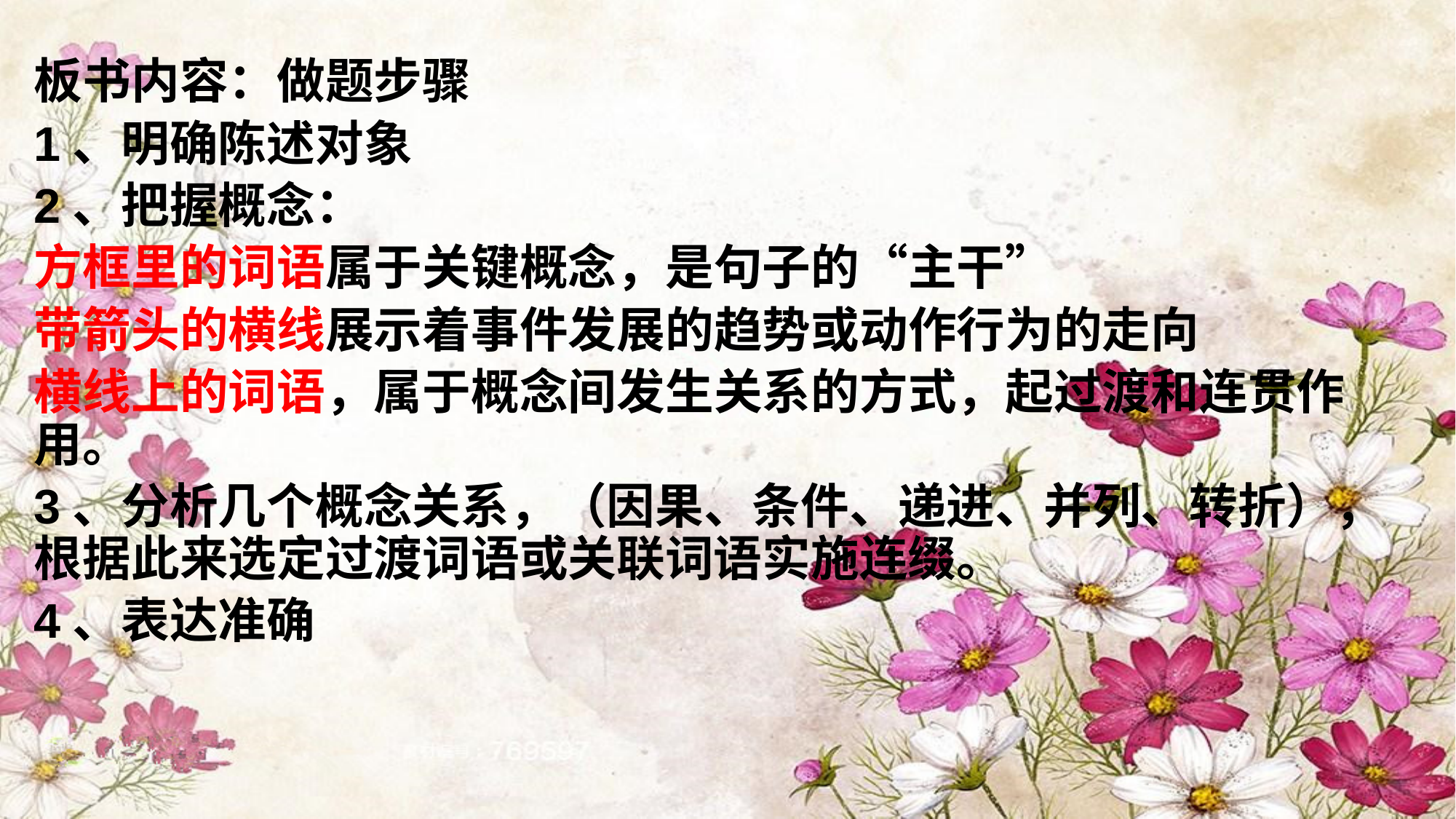

板书内容：做题步骤
1、明确陈述对象
2、把握概念：
方框里的词语属于关键概念，是句子的“主干”
带箭头的横线展示着事件发展的趋势或动作行为的走向
横线上的词语，属于概念间发生关系的方式，起过渡和连贯作用。
3、分析几个概念关系，（因果、条件、递进、并列、转折），根据此来选定过渡词语或关联词语实施连缀。
4、表达准确